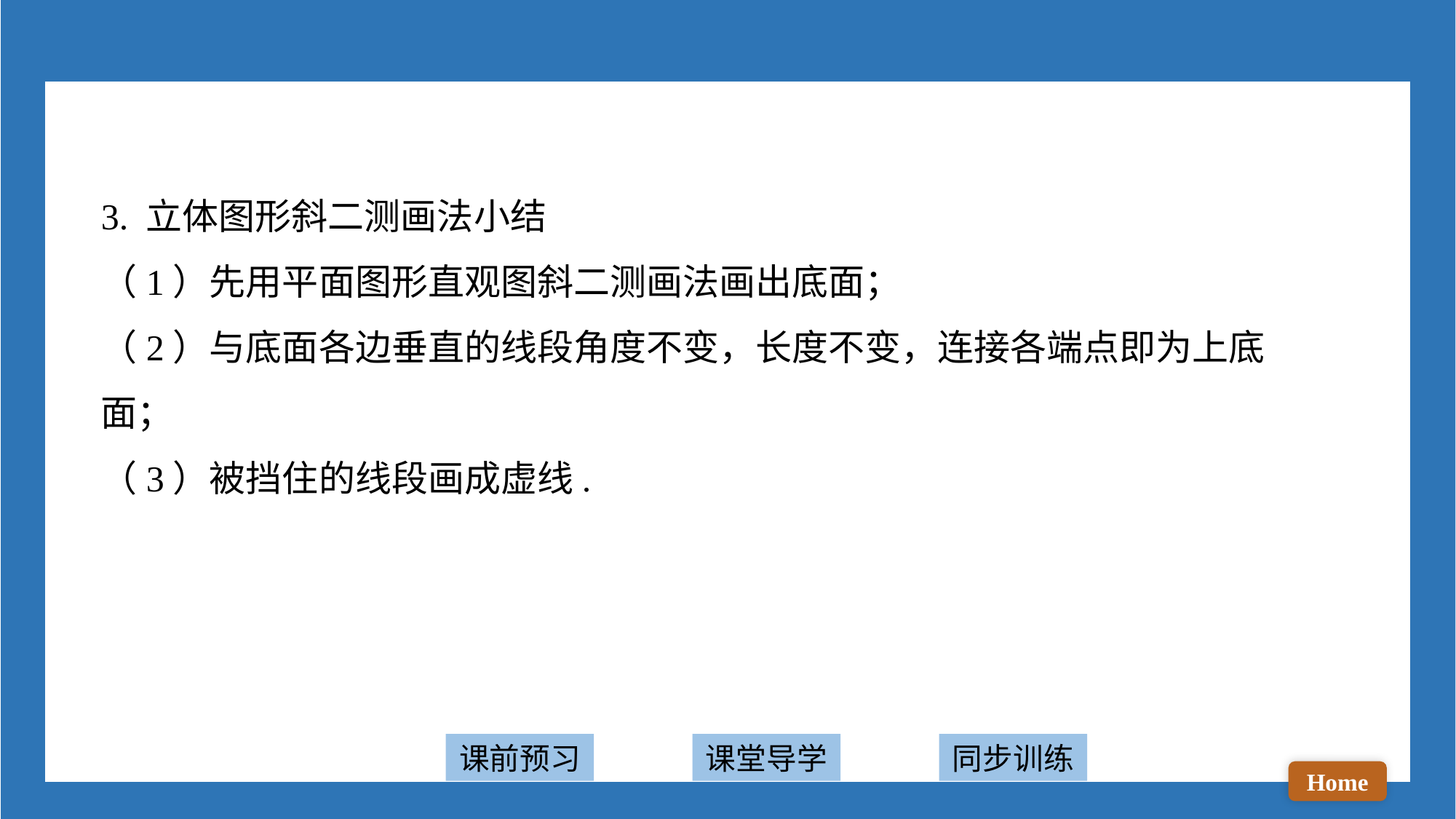

3. 立体图形斜二测画法小结
（1）先用平面图形直观图斜二测画法画出底面；
（2）与底面各边垂直的线段角度不变，长度不变，连接各端点即为上底面；
（3）被挡住的线段画成虚线.